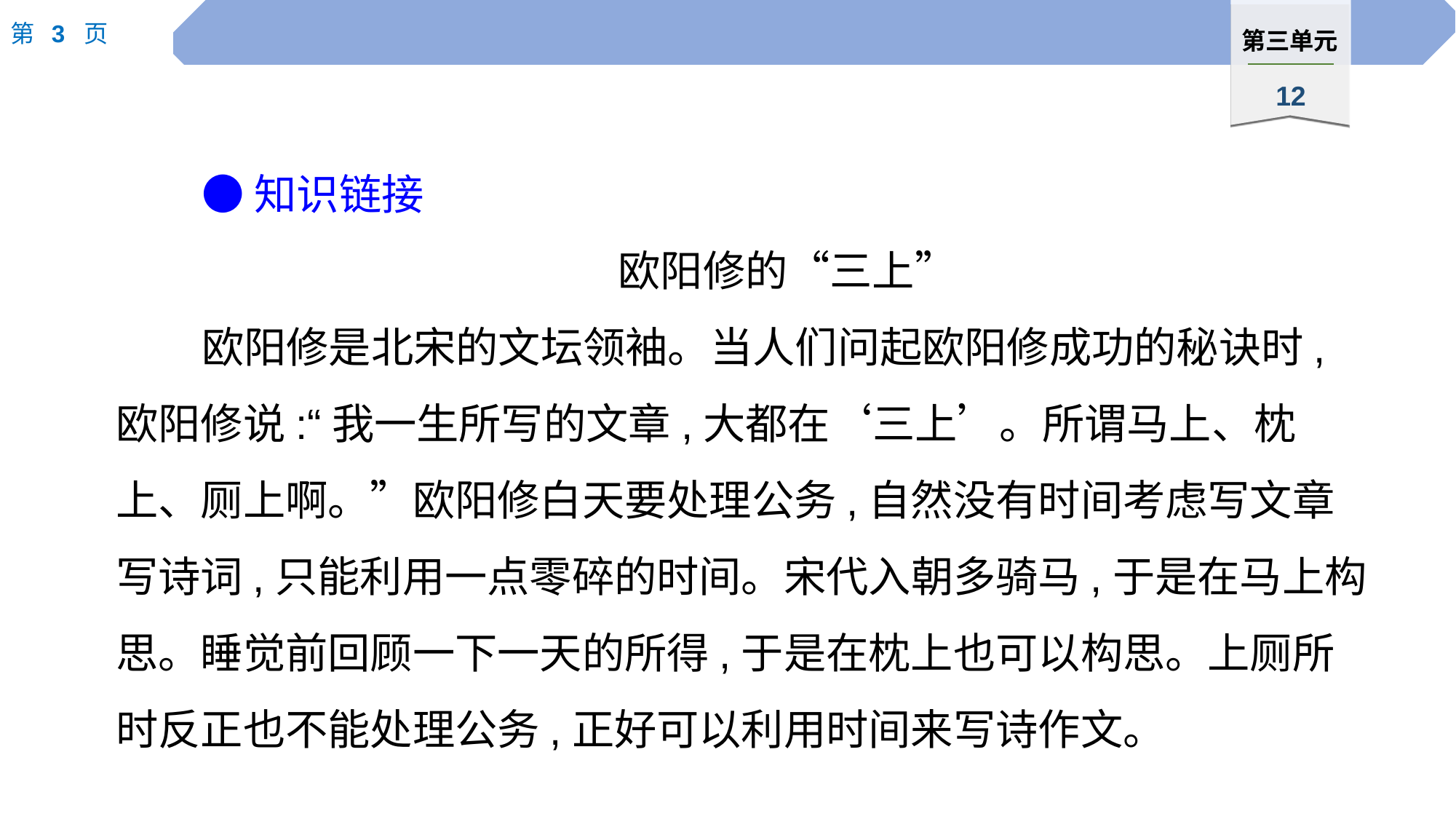

●知识链接
欧阳修的“三上”
欧阳修是北宋的文坛领袖。当人们问起欧阳修成功的秘诀时,欧阳修说:“我一生所写的文章,大都在‘三上’。所谓马上、枕上、厕上啊。”欧阳修白天要处理公务,自然没有时间考虑写文章写诗词,只能利用一点零碎的时间。宋代入朝多骑马,于是在马上构思。睡觉前回顾一下一天的所得,于是在枕上也可以构思。上厕所时反正也不能处理公务,正好可以利用时间来写诗作文。